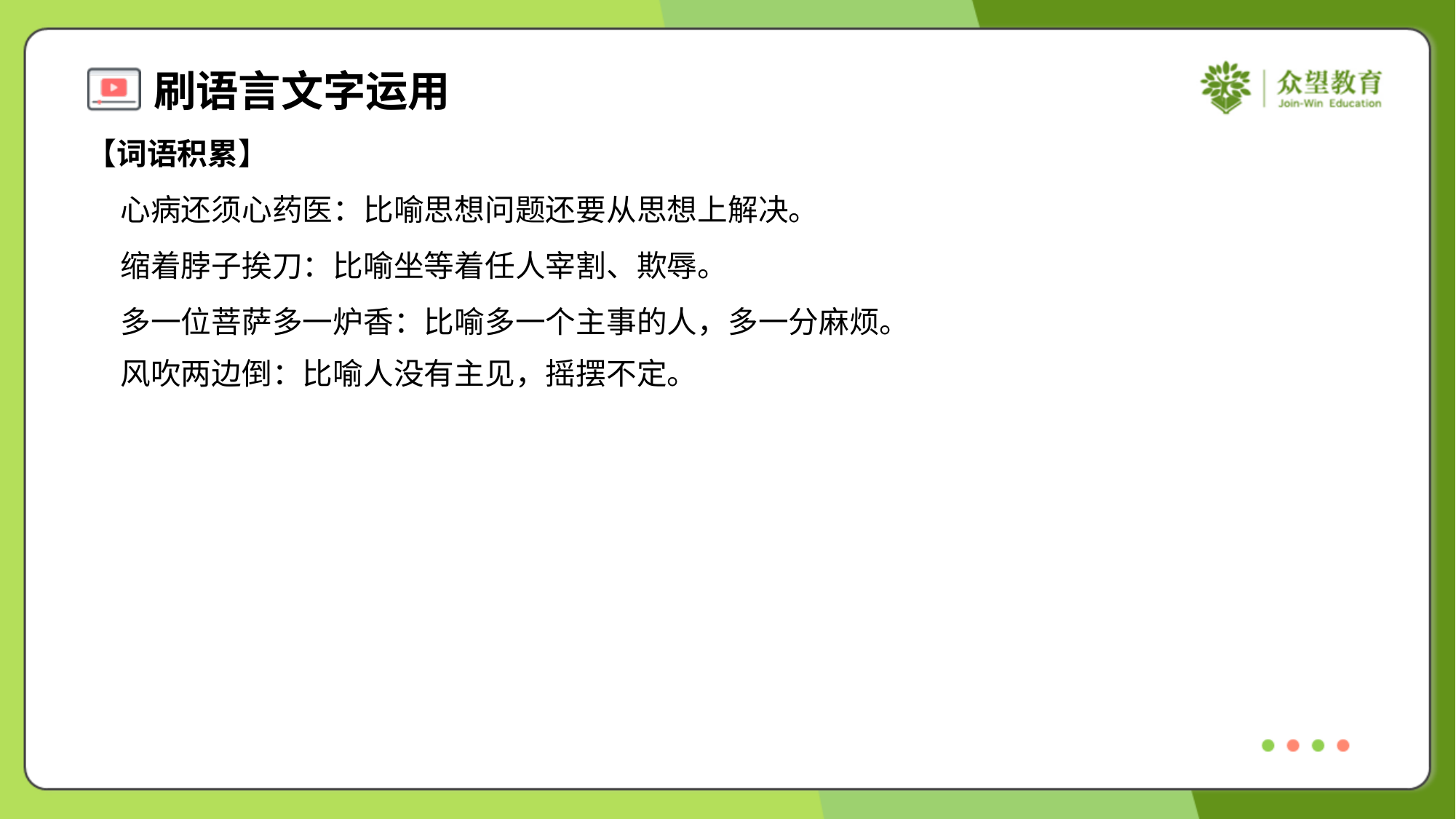

【词语积累】
    心病还须心药医：比喻思想问题还要从思想上解决。
    缩着脖子挨刀：比喻坐等着任人宰割、欺辱。
    多一位菩萨多一炉香：比喻多一个主事的人，多一分麻烦。
    风吹两边倒：比喻人没有主见，摇摆不定。